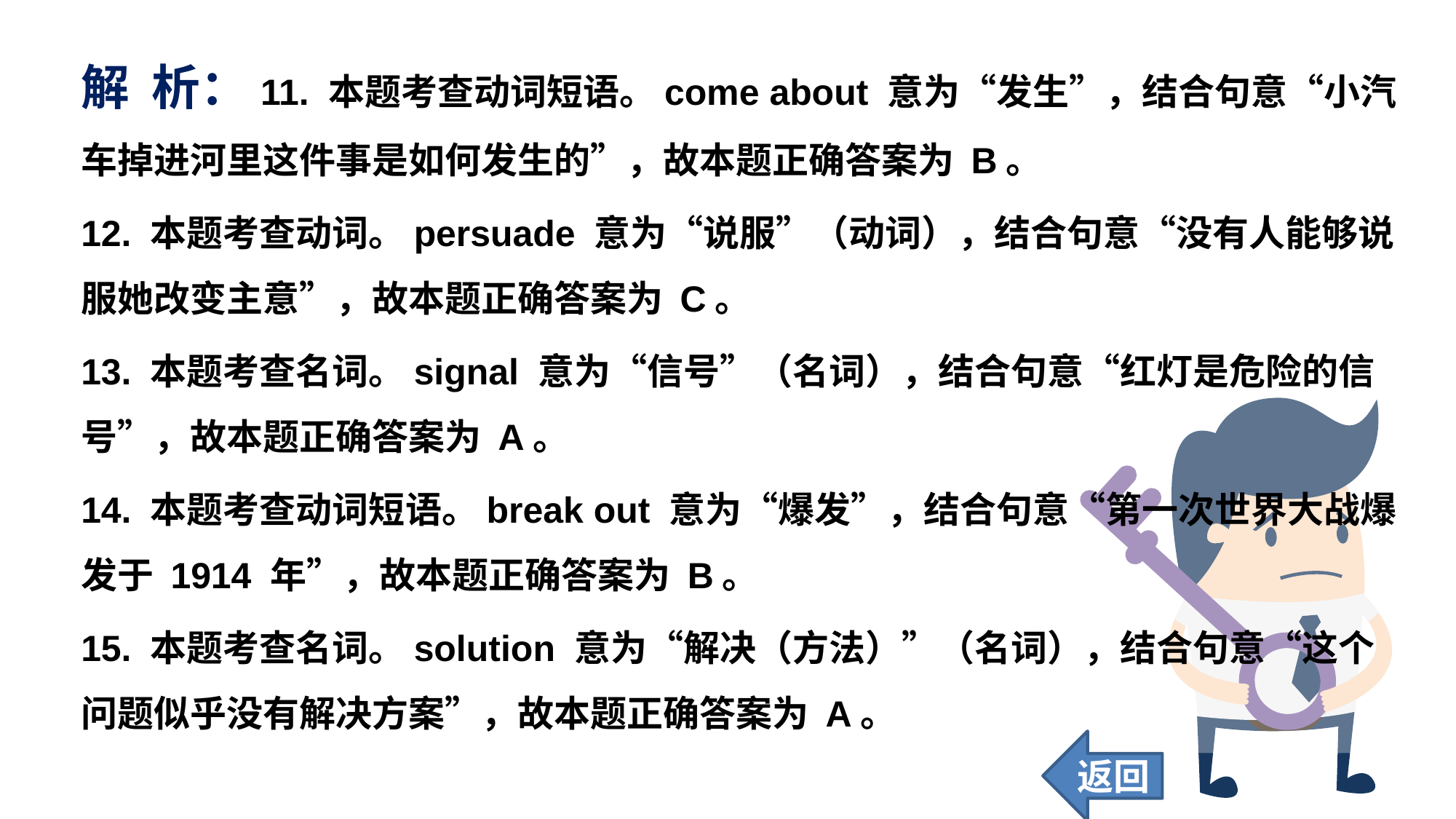

解  析：11. 本题考查动词短语。come about 意为“发生”，结合句意“小汽车掉进河里这件事是如何发生的”，故本题正确答案为 B。
12. 本题考查动词。persuade 意为“说服”（动词），结合句意“没有人能够说服她改变主意”，故本题正确答案为 C。
13. 本题考查名词。signal 意为“信号”（名词），结合句意“红灯是危险的信号”，故本题正确答案为 A。
14. 本题考查动词短语。break out 意为“爆发”，结合句意“第一次世界大战爆发于 1914 年”，故本题正确答案为 B。
15. 本题考查名词。solution 意为“解决（方法）”（名词），结合句意“这个问题似乎没有解决方案”，故本题正确答案为 A。

返回
73